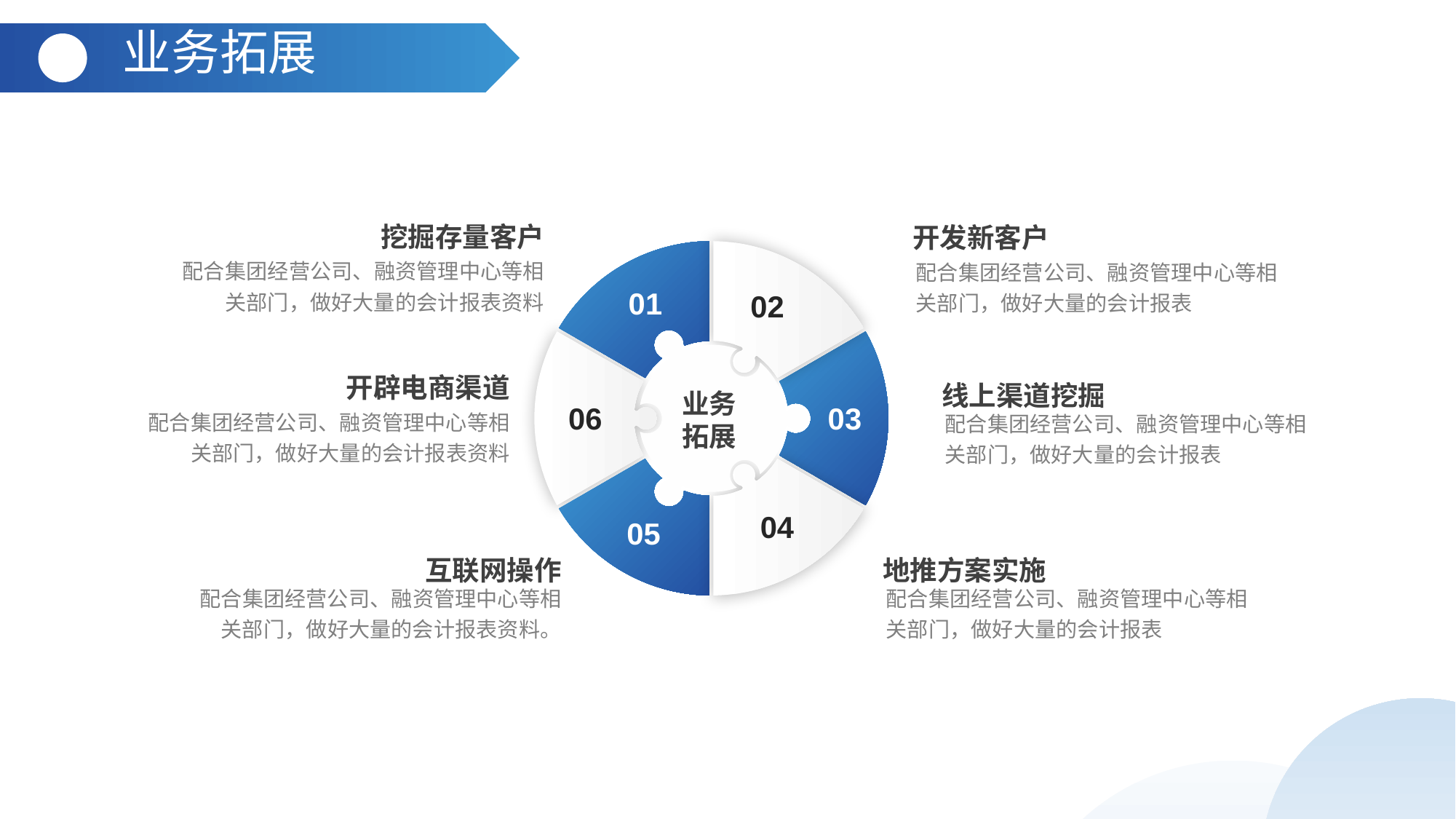

业务拓展
挖掘存量客户
开发新客户

配合集团经营公司、融资管理中心等相关部门，做好大量的会计报表资料
配合集团经营公司、融资管理中心等相关部门，做好大量的会计报表
01
02

开辟电商渠道
线上渠道挖掘
业务
拓展
06
03
配合集团经营公司、融资管理中心等相关部门，做好大量的会计报表资料
配合集团经营公司、融资管理中心等相关部门，做好大量的会计报表

04
05
互联网操作
地推方案实施
配合集团经营公司、融资管理中心等相关部门，做好大量的会计报表资料。
配合集团经营公司、融资管理中心等相关部门，做好大量的会计报表